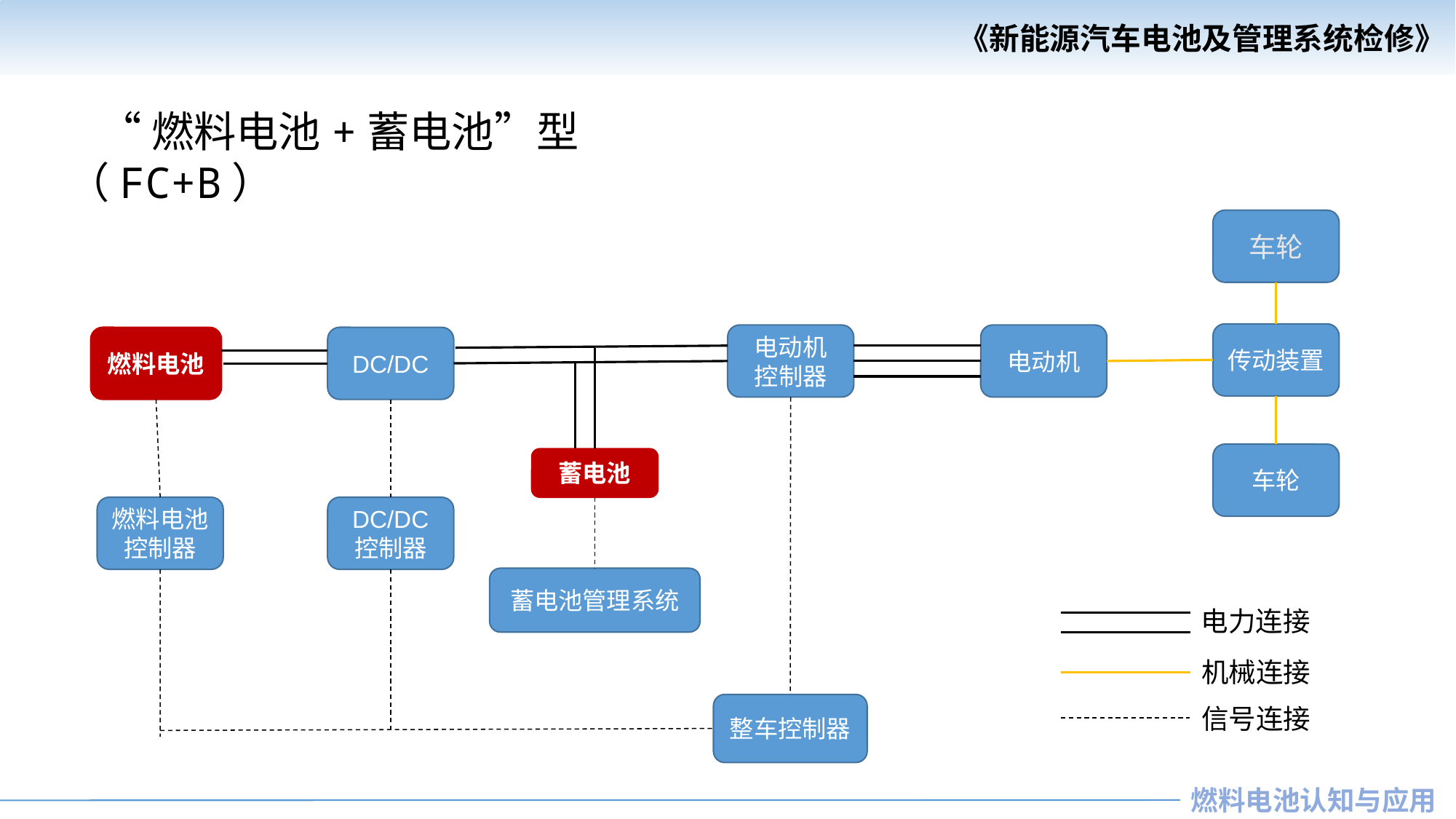

“燃料电池+蓄电池”型（FC+B）

车轮

传动装置
电动机
控制器
电动机
燃料电池
DC/DC
车轮
蓄电池
燃料电池控制器
DC/DC
控制器
蓄电池管理系统
电力连接
机械连接
整车控制器
信号连接